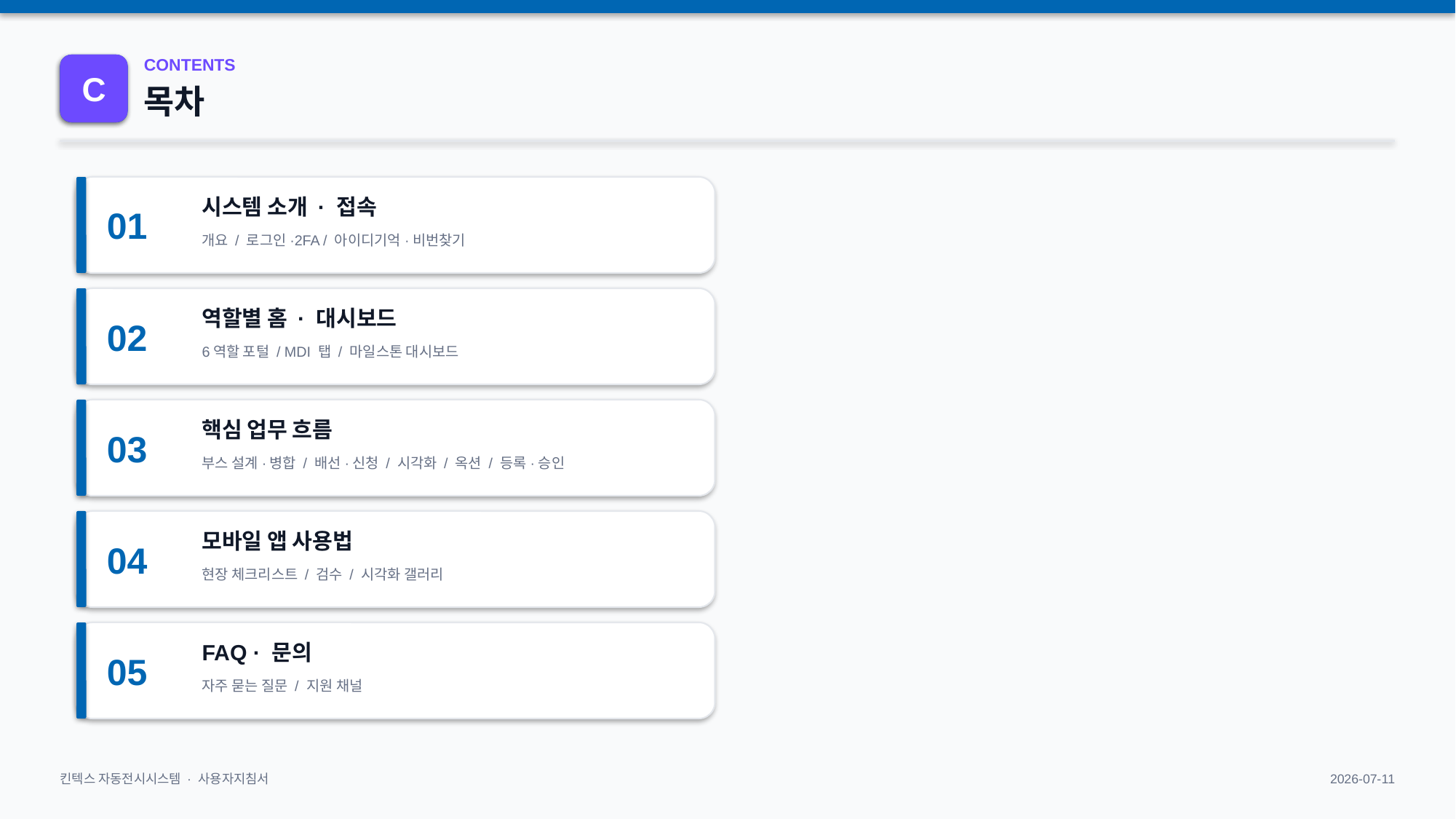

00

C
CONTENTS
목차

01
시스템 소개 · 접속
개요 / 로그인·2FA / 아이디기억·비번찾기

02
역할별 홈 · 대시보드
6역할 포털 / MDI 탭 / 마일스톤 대시보드

03
핵심 업무 흐름
부스 설계·병합 / 배선·신청 / 시각화 / 옥션 / 등록·승인

04
모바일 앱 사용법
현장 체크리스트 / 검수 / 시각화 갤러리

05
FAQ · 문의
자주 묻는 질문 / 지원 채널
킨텍스 자동전시시스템 · 사용자지침서
2026-07-11